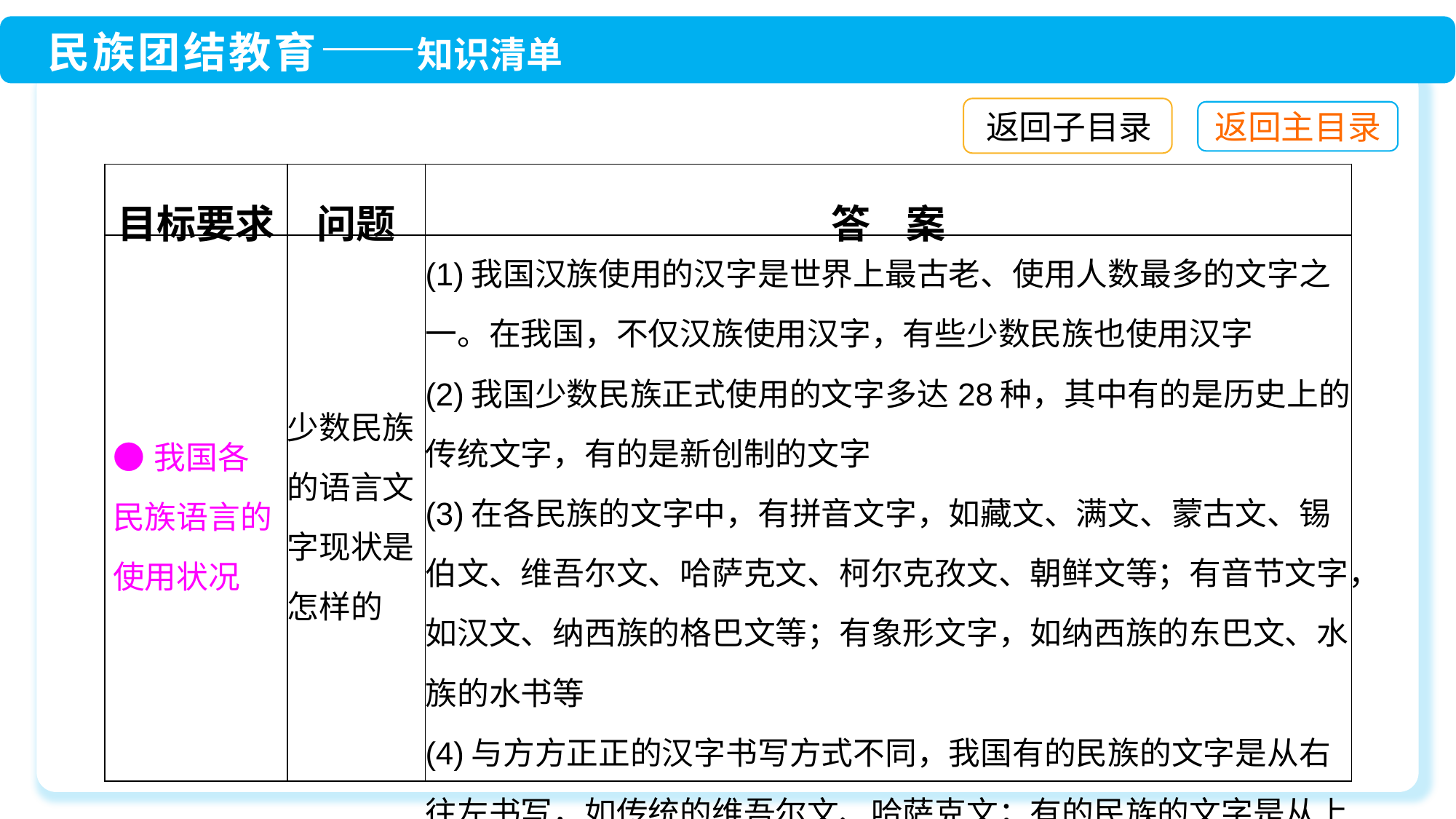

返回子目录
| 目标要求 | 问题 | 答 案 |
| --- | --- | --- |
| ●我国各民族语言的使用状况 | 少数民族的语言文字现状是怎样的 | (1)我国汉族使用的汉字是世界上最古老、使用人数最多的文字之一。在我国，不仅汉族使用汉字，有些少数民族也使用汉字 (2)我国少数民族正式使用的文字多达28种，其中有的是历史上的传统文字，有的是新创制的文字 (3)在各民族的文字中，有拼音文字，如藏文、满文、蒙古文、锡伯文、维吾尔文、哈萨克文、柯尔克孜文、朝鲜文等；有音节文字，如汉文、纳西族的格巴文等；有象形文字，如纳西族的东巴文、水族的水书等 (4)与方方正正的汉字书写方式不同，我国有的民族的文字是从右往左书写，如传统的维吾尔文、哈萨克文；有的民族的文字是从上往下书写，如蒙古文、满文、锡伯文，行序是从左往右 |